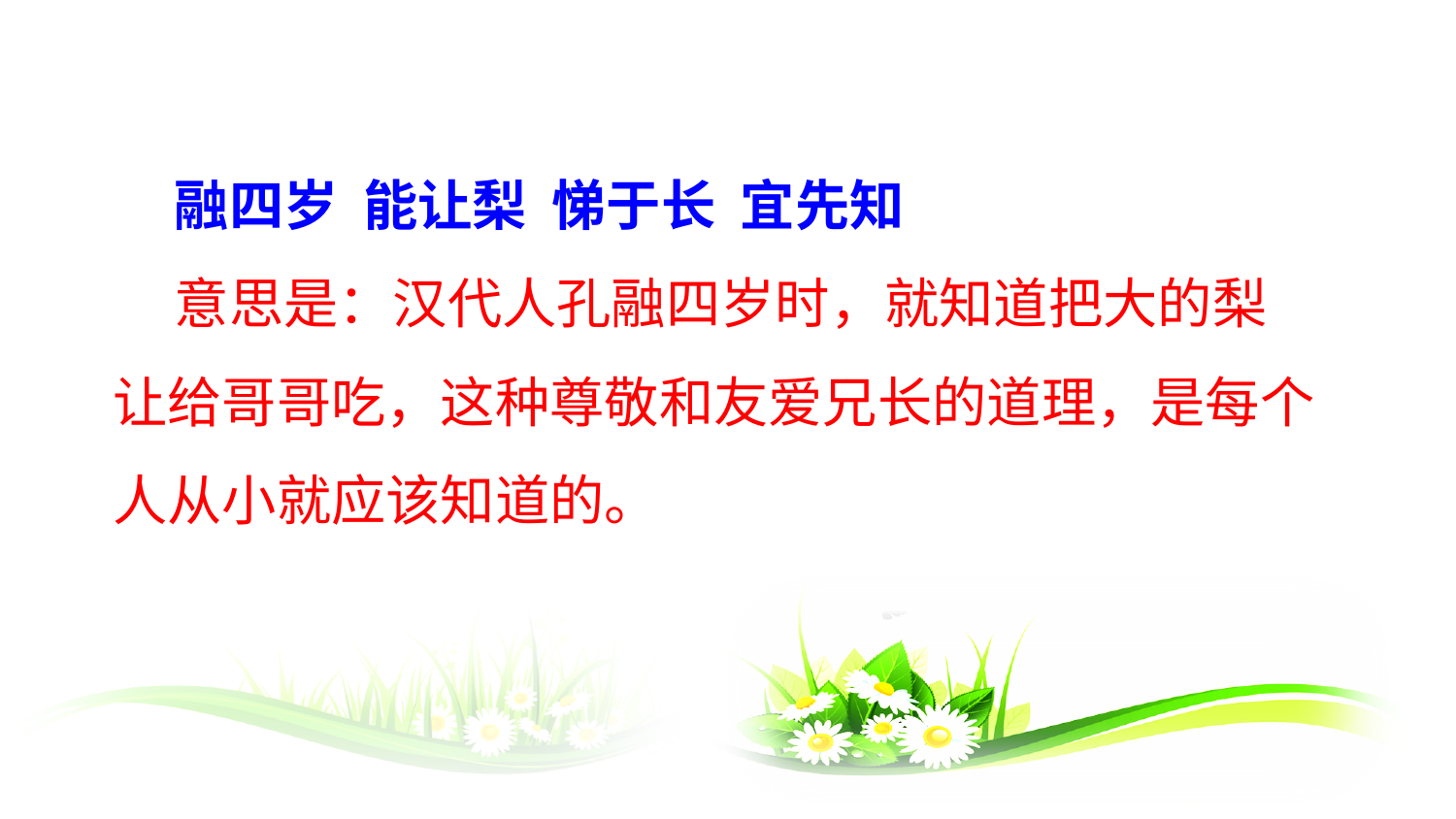

融四岁  能让梨  悌于长  宜先知
    意思是：汉代人孔融四岁时，就知道把大的梨让给哥哥吃，这种尊敬和友爱兄长的道理，是每个人从小就应该知道的。